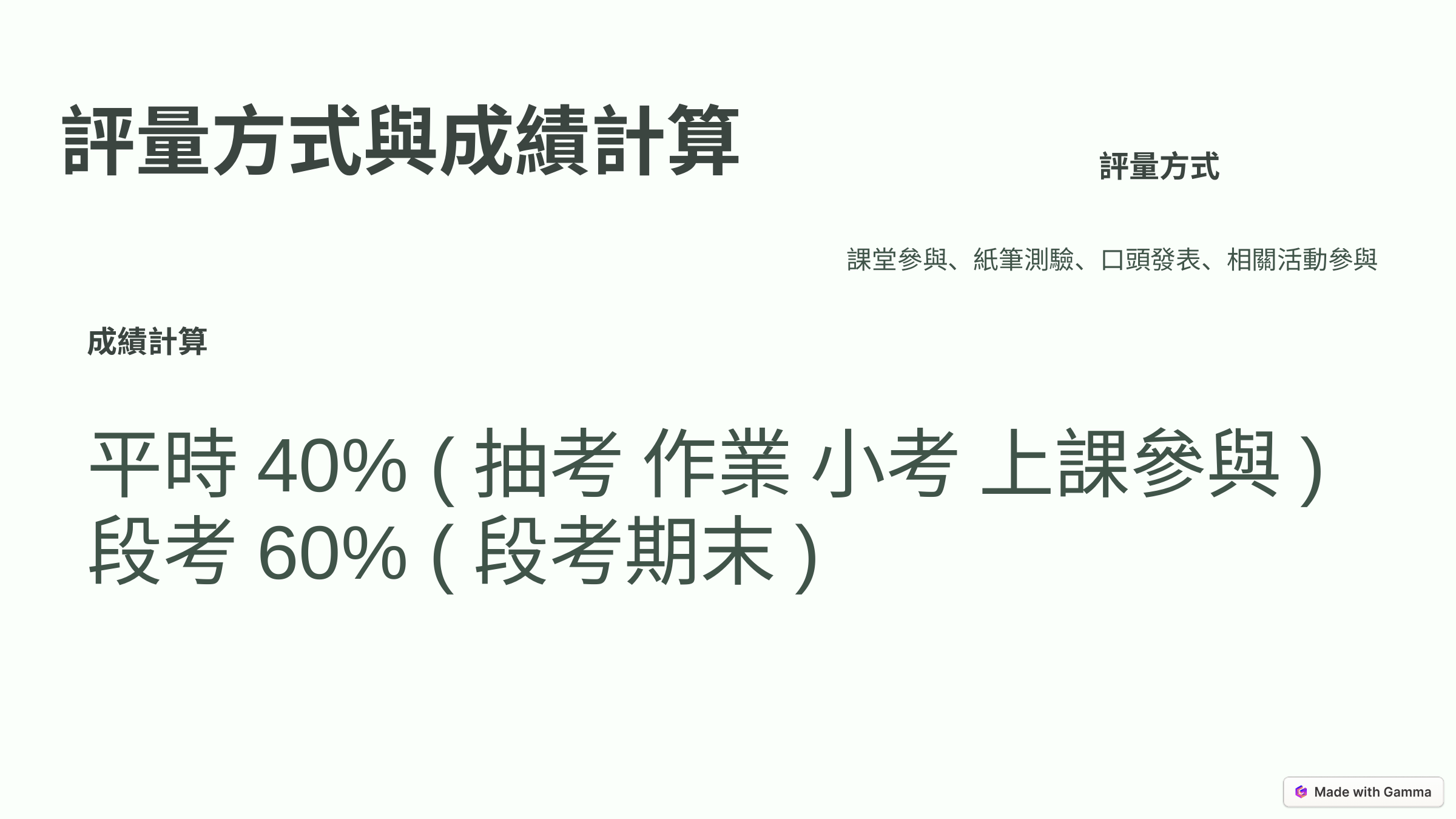

評量方式與成績計算
評量方式
課堂參與、紙筆測驗、口頭發表、相關活動參與
成績計算
平時40% (抽考 作業 小考 上課參與)
段考60% (段考期末)